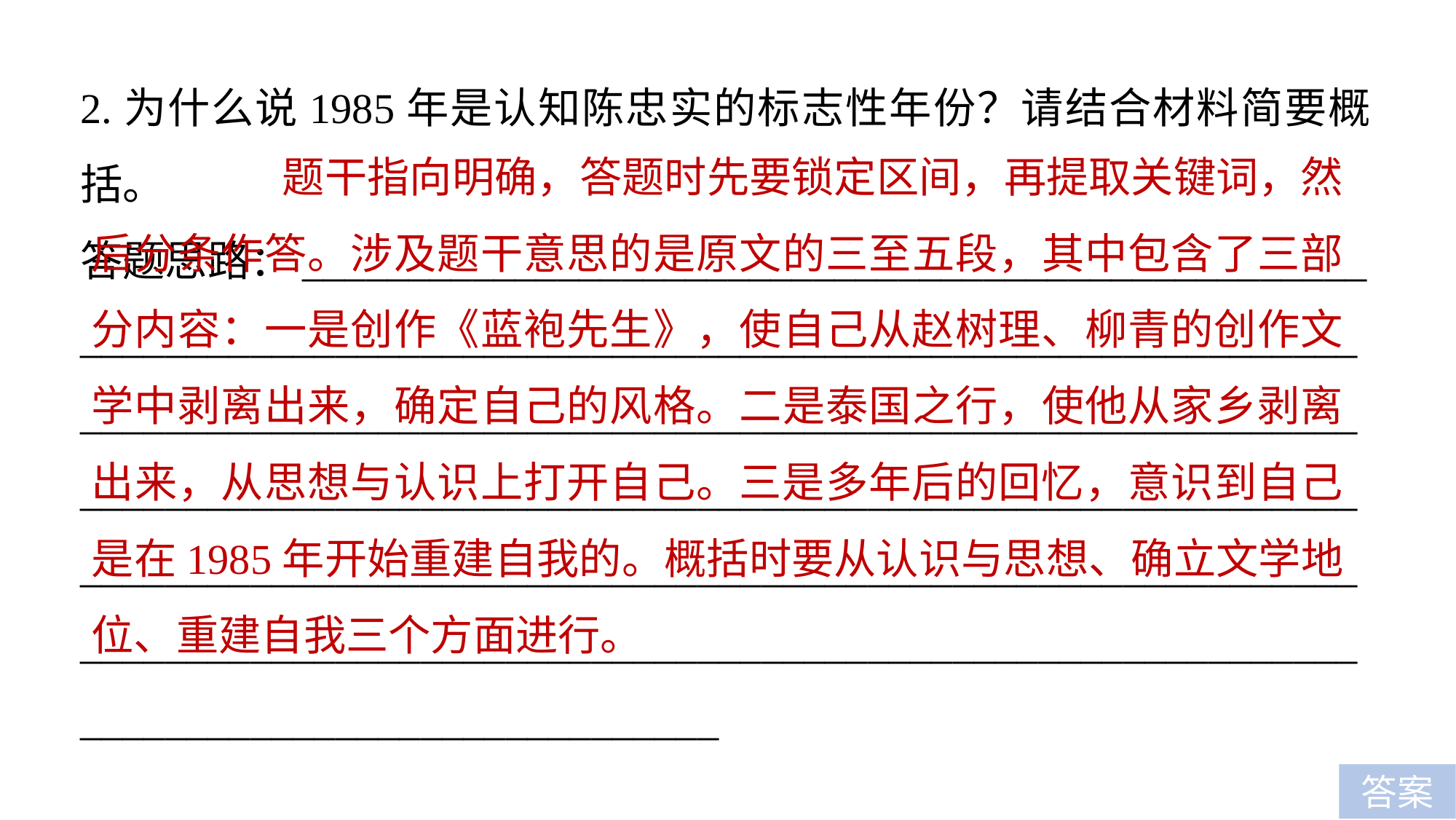

2.为什么说1985年是认知陈忠实的标志性年份？请结合材料简要概括。
答题思路：__________________________________________________
__________________________________________________________________________________________________________________________________________________________________________________________________________________________________________________________________________________________________________________________________________
                   题干指向明确，答题时先要锁定区间，再提取关键词，然后分条作答。涉及题干意思的是原文的三至五段，其中包含了三部分内容：一是创作《蓝袍先生》，使自己从赵树理、柳青的创作文学中剥离出来，确定自己的风格。二是泰国之行，使他从家乡剥离出来，从思想与认识上打开自己。三是多年后的回忆，意识到自己是在1985年开始重建自我的。概括时要从认识与思想、确立文学地位、重建自我三个方面进行。
答案